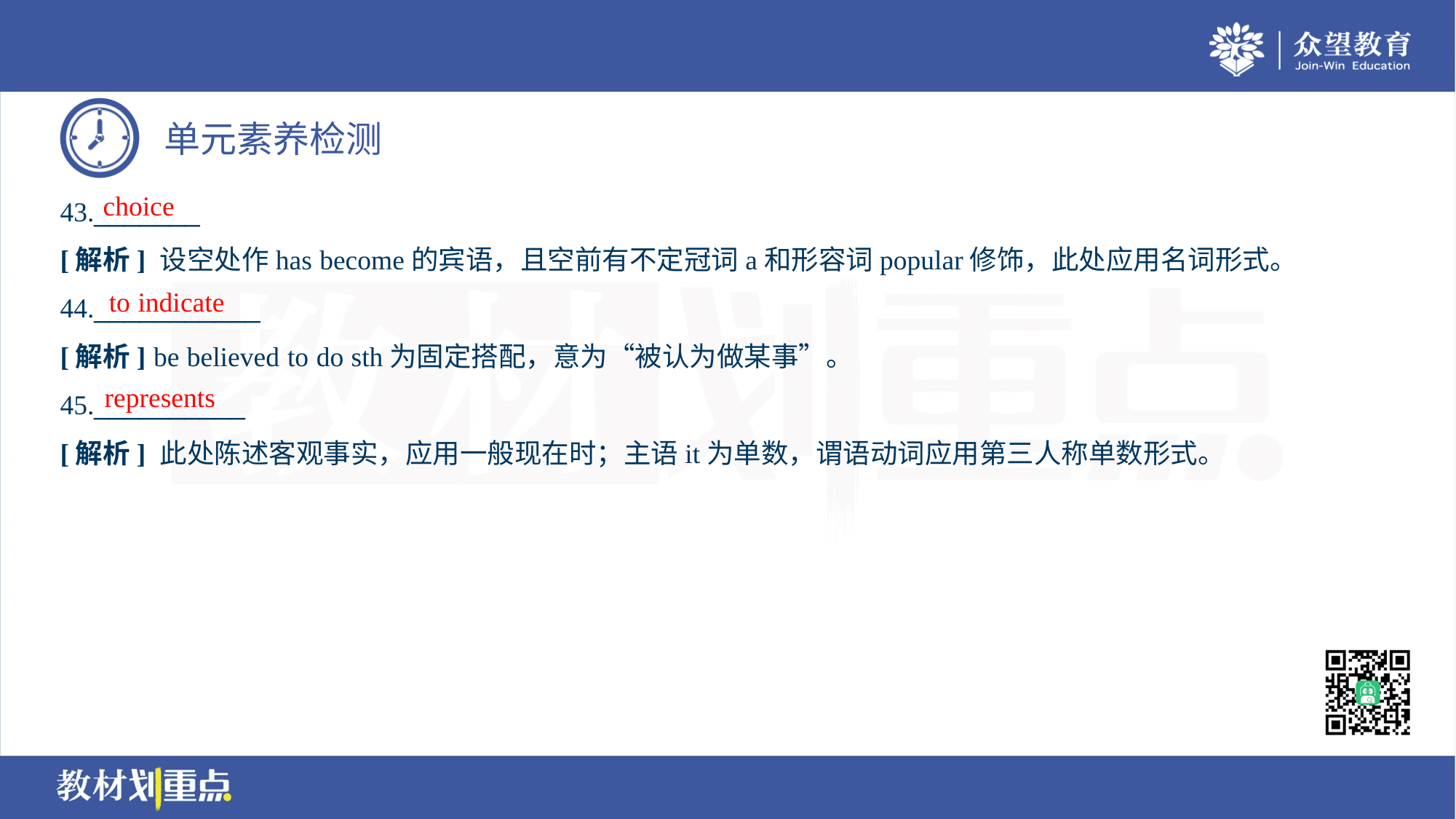

choice
43._______
[解析] 设空处作has become的宾语，且空前有不定冠词a和形容词popular修饰，此处应用名词形式。
to indicate
44.___________
[解析] be believed to do sth为固定搭配，意为“被认为做某事”。
represents
45.__________
[解析] 此处陈述客观事实，应用一般现在时；主语it为单数，谓语动词应用第三人称单数形式。